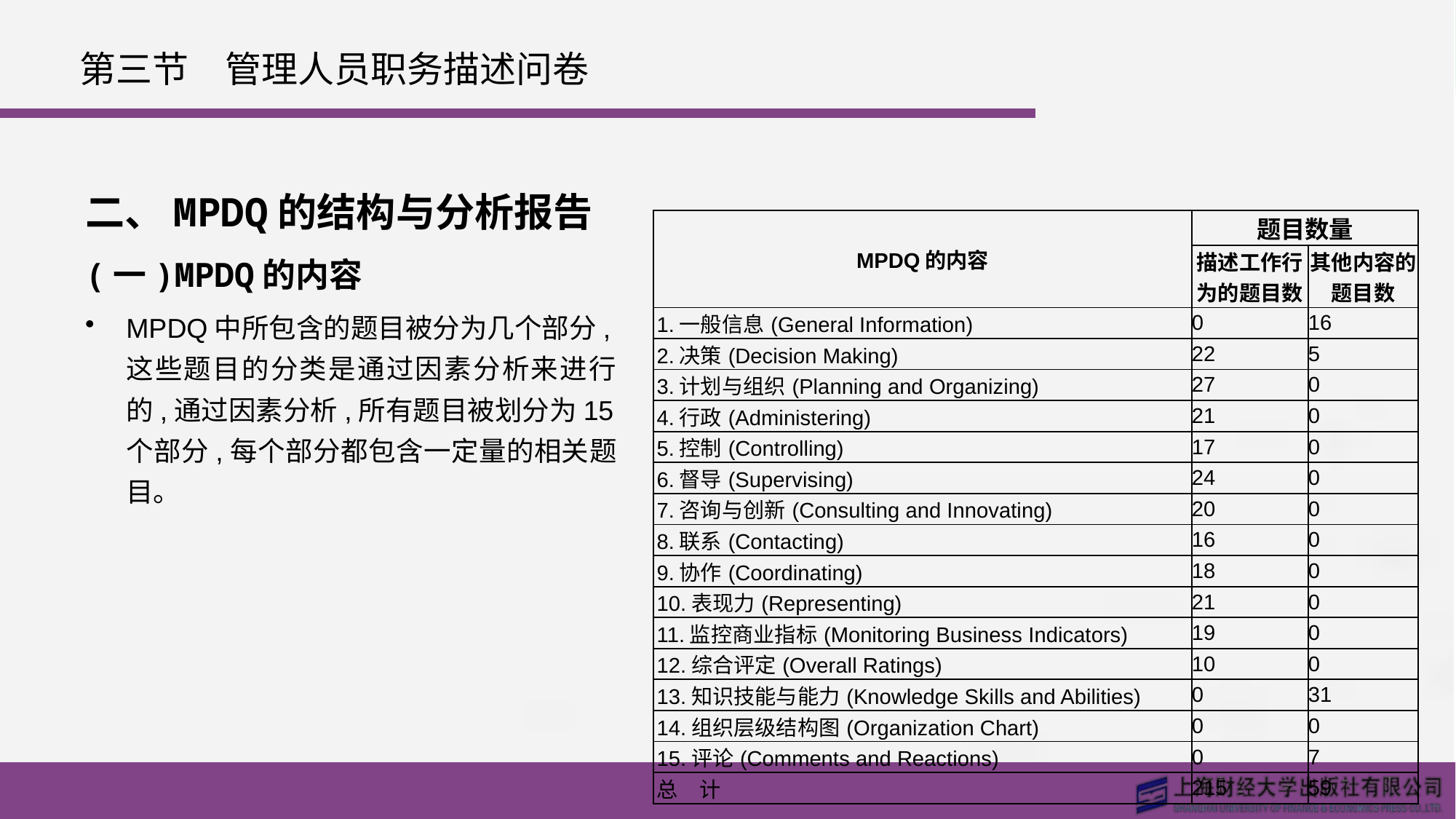

# 第三节　管理人员职务描述问卷
二、MPDQ的结构与分析报告
(一)MPDQ的内容
MPDQ中所包含的题目被分为几个部分,这些题目的分类是通过因素分析来进行的,通过因素分析,所有题目被划分为15个部分,每个部分都包含一定量的相关题目。
| MPDQ的内容 | 题目数量 |  |
| --- | --- | --- |
|  | 描述工作行为的题目数 | 其他内容的题目数 |
| 1.一般信息(General Information) | 0 | 16 |
| 2.决策(Decision Making) | 22 | 5 |
| 3.计划与组织(Planning and Organizing) | 27 | 0 |
| 4.行政(Administering) | 21 | 0 |
| 5.控制(Controlling) | 17 | 0 |
| 6.督导(Supervising) | 24 | 0 |
| 7.咨询与创新(Consulting and Innovating) | 20 | 0 |
| 8.联系(Contacting) | 16 | 0 |
| 9.协作(Coordinating) | 18 | 0 |
| 10.表现力(Representing) | 21 | 0 |
| 11.监控商业指标(Monitoring Business Indicators) | 19 | 0 |
| 12.综合评定(Overall Ratings) | 10 | 0 |
| 13.知识技能与能力(Knowledge Skills and Abilities) | 0 | 31 |
| 14.组织层级结构图(Organization Chart) | 0 | 0 |
| 15.评论(Comments and Reactions) | 0 | 7 |
| 总　计 | 215 | 59 |